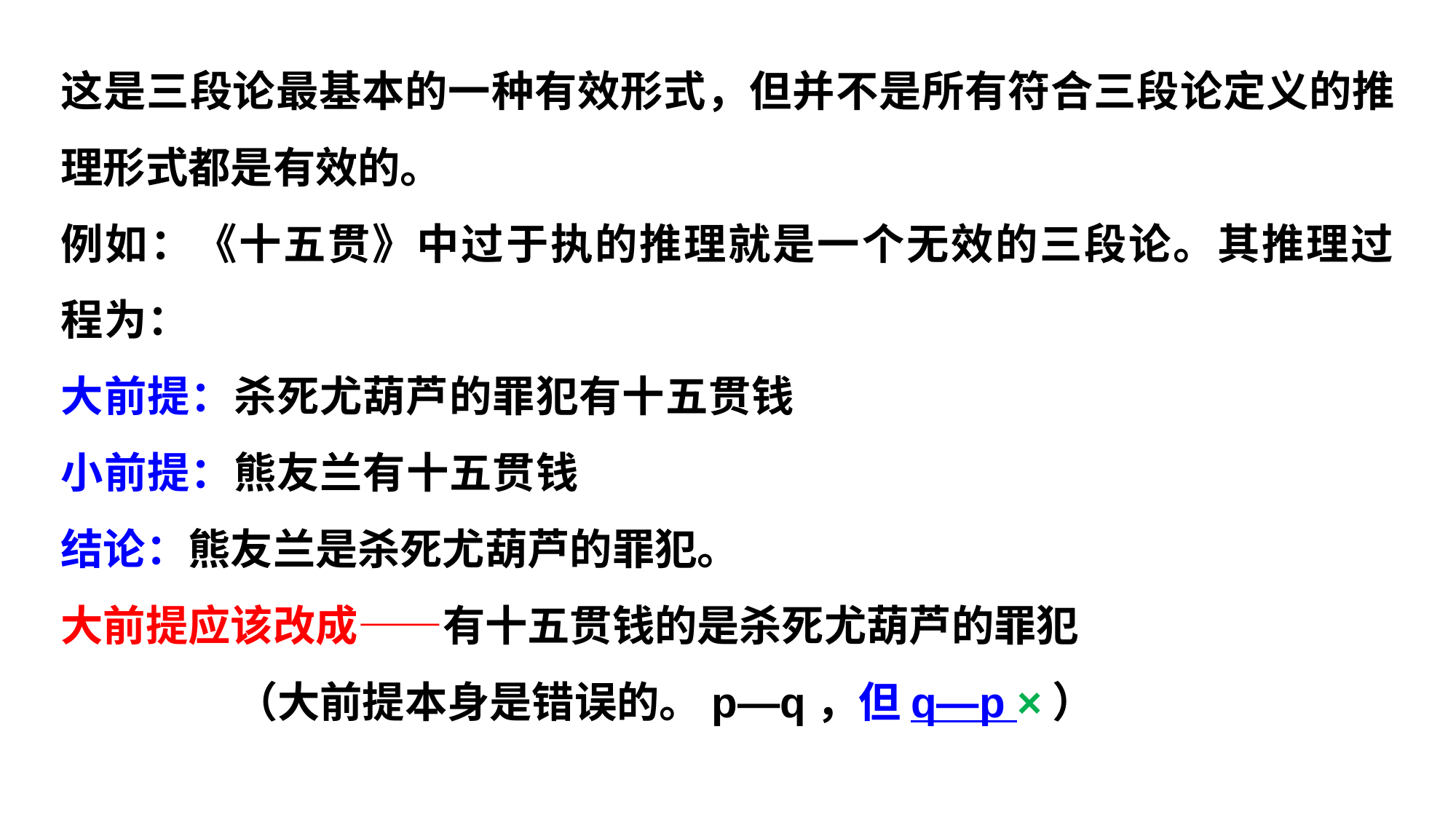

这是三段论最基本的一种有效形式，但并不是所有符合三段论定义的推理形式都是有效的。
例如：《十五贯》中过于执的推理就是一个无效的三段论。其推理过程为：
大前提：杀死尤葫芦的罪犯有十五贯钱
小前提：熊友兰有十五贯钱
结论：熊友兰是杀死尤葫芦的罪犯。
大前提应该改成——有十五贯钱的是杀死尤葫芦的罪犯
                 （大前提本身是错误的。p—q，但q—p ×）